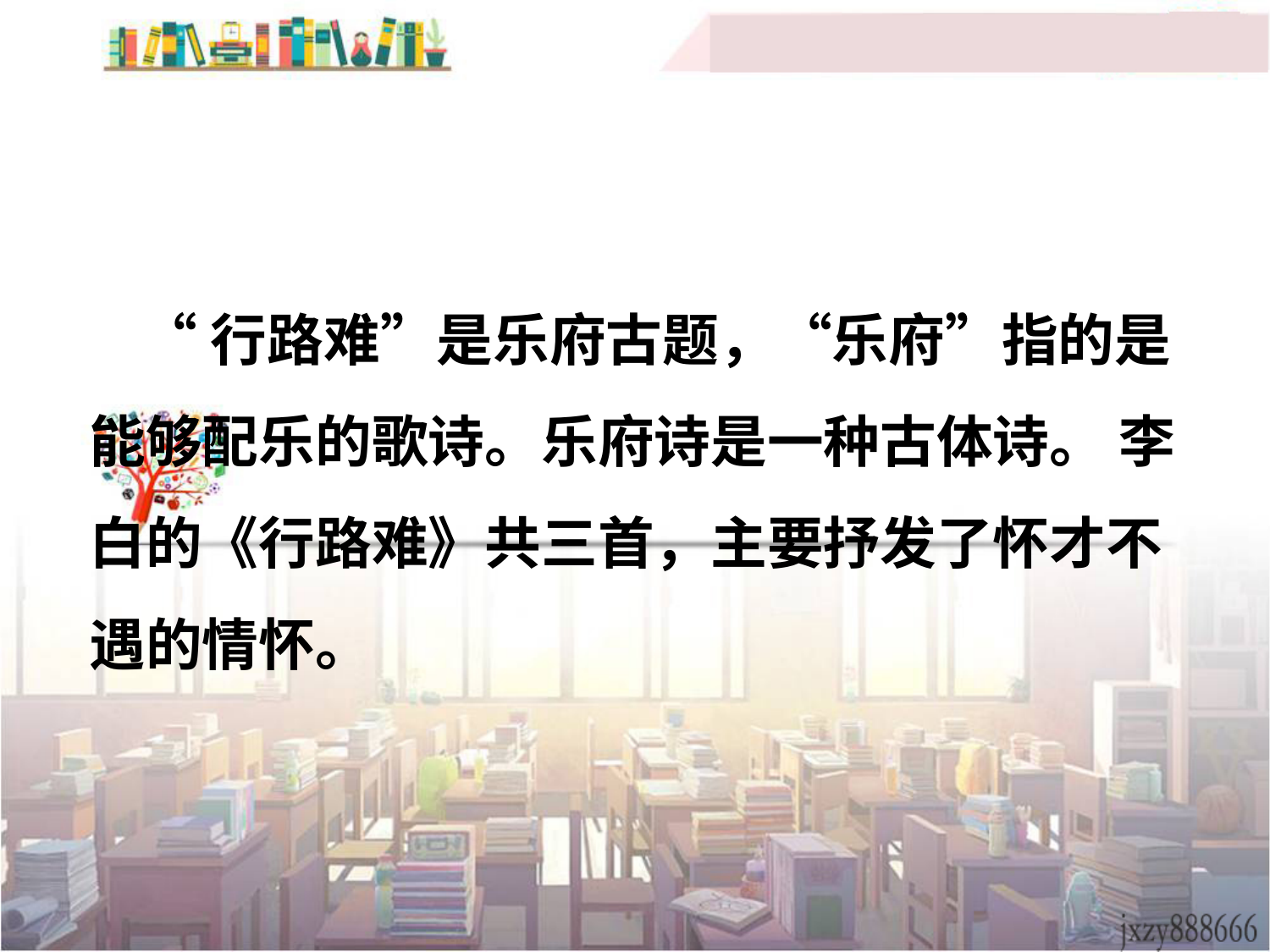

“行路难”是乐府古题，“乐府”指的是能够配乐的歌诗。乐府诗是一种古体诗。 李白的《行路难》共三首，主要抒发了怀才不遇的情怀。